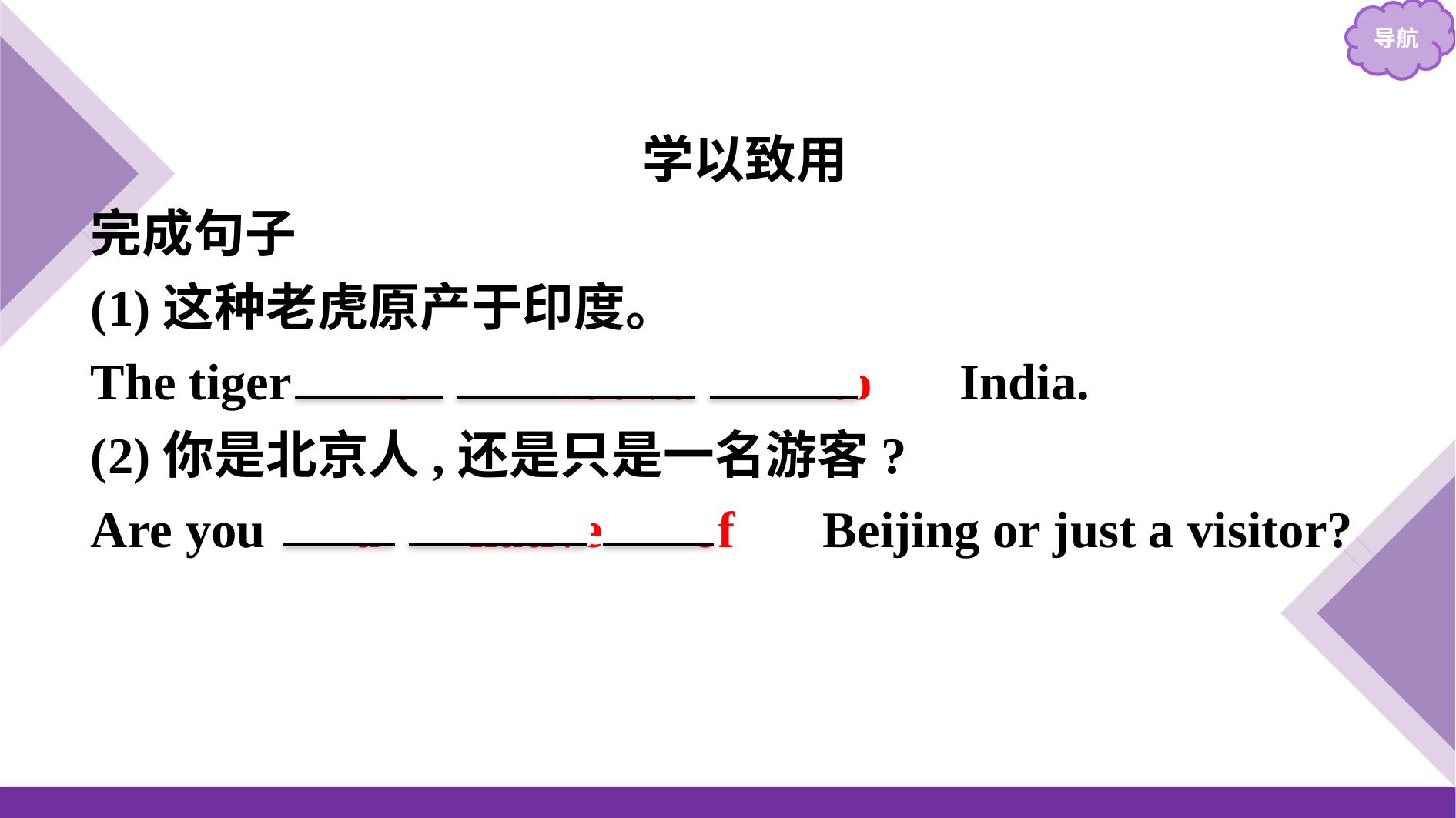

学以致用
完成句子
(1)这种老虎原产于印度。
The tiger 　is　 　native　 　to　 India.
(2)你是北京人,还是只是一名游客?
Are you 　a　 native　 of　 Beijing or just a visitor?